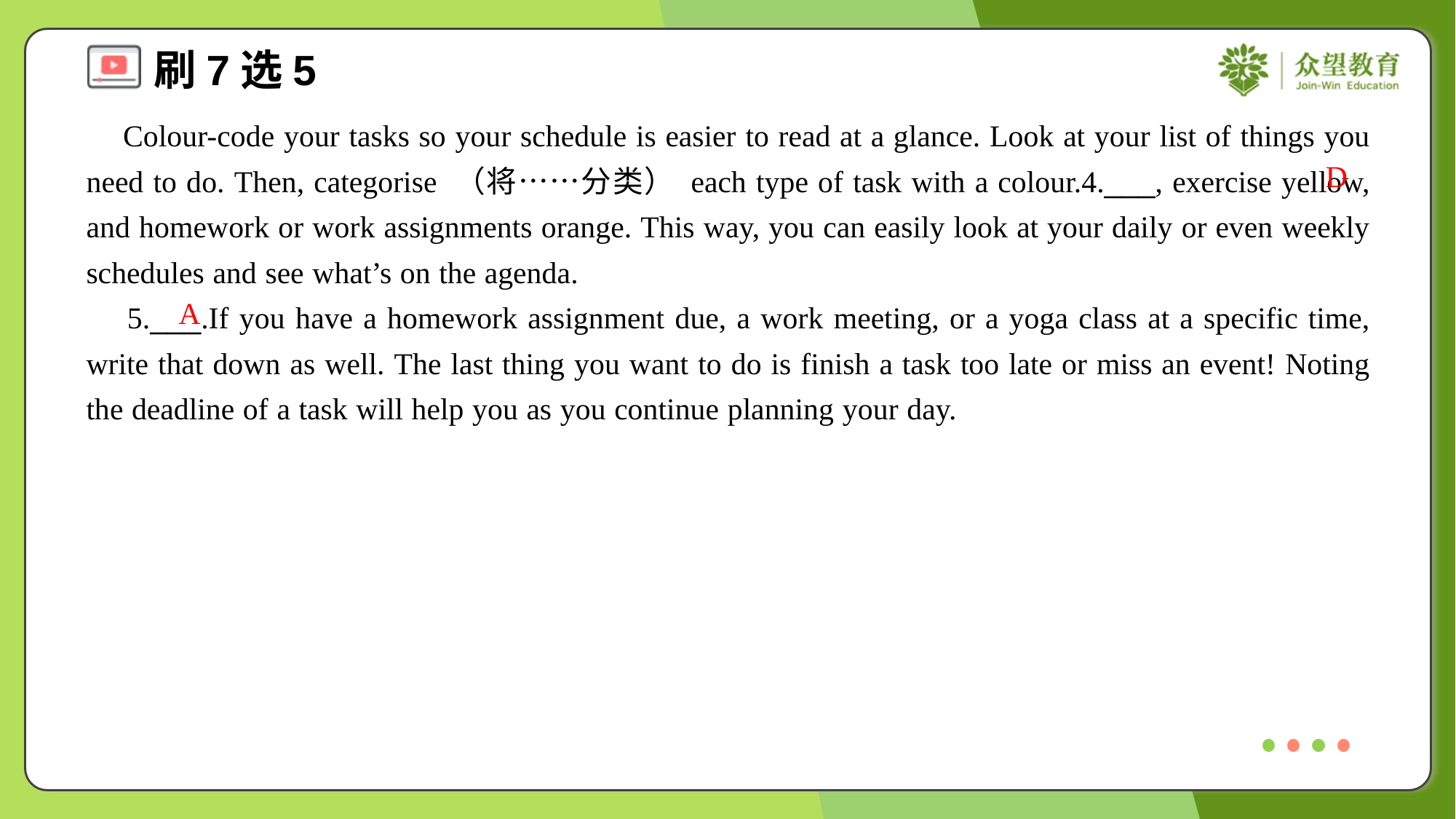

Colour-code your tasks so your schedule is easier to read at a glance. Look at your list of things you need to do. Then, categorise （将……分类） each type of task with a colour.4.___, exercise yellow, and homework or work assignments orange. This way, you can easily look at your daily or even weekly schedules and see what’s on the agenda.
    5.___.If you have a homework assignment due, a work meeting, or a yoga class at a specific time, write that down as well. The last thing you want to do is finish a task too late or miss an event! Noting the deadline of a task will help you as you continue planning your day.
D
A